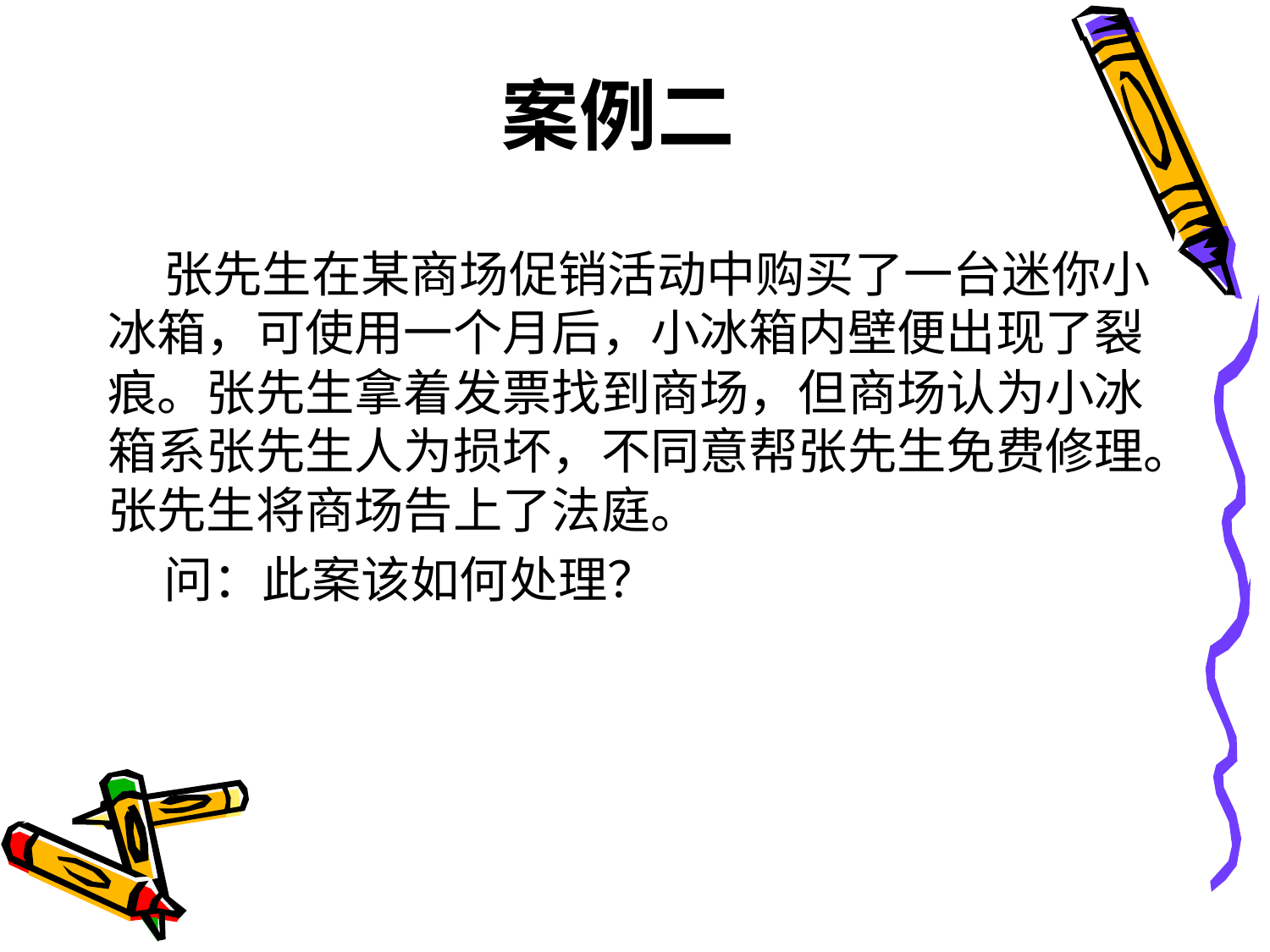

# 案例二
    张先生在某商场促销活动中购买了一台迷你小冰箱，可使用一个月后，小冰箱内壁便出现了裂痕。张先生拿着发票找到商场，但商场认为小冰箱系张先生人为损坏，不同意帮张先生免费修理。张先生将商场告上了法庭。
    问：此案该如何处理？